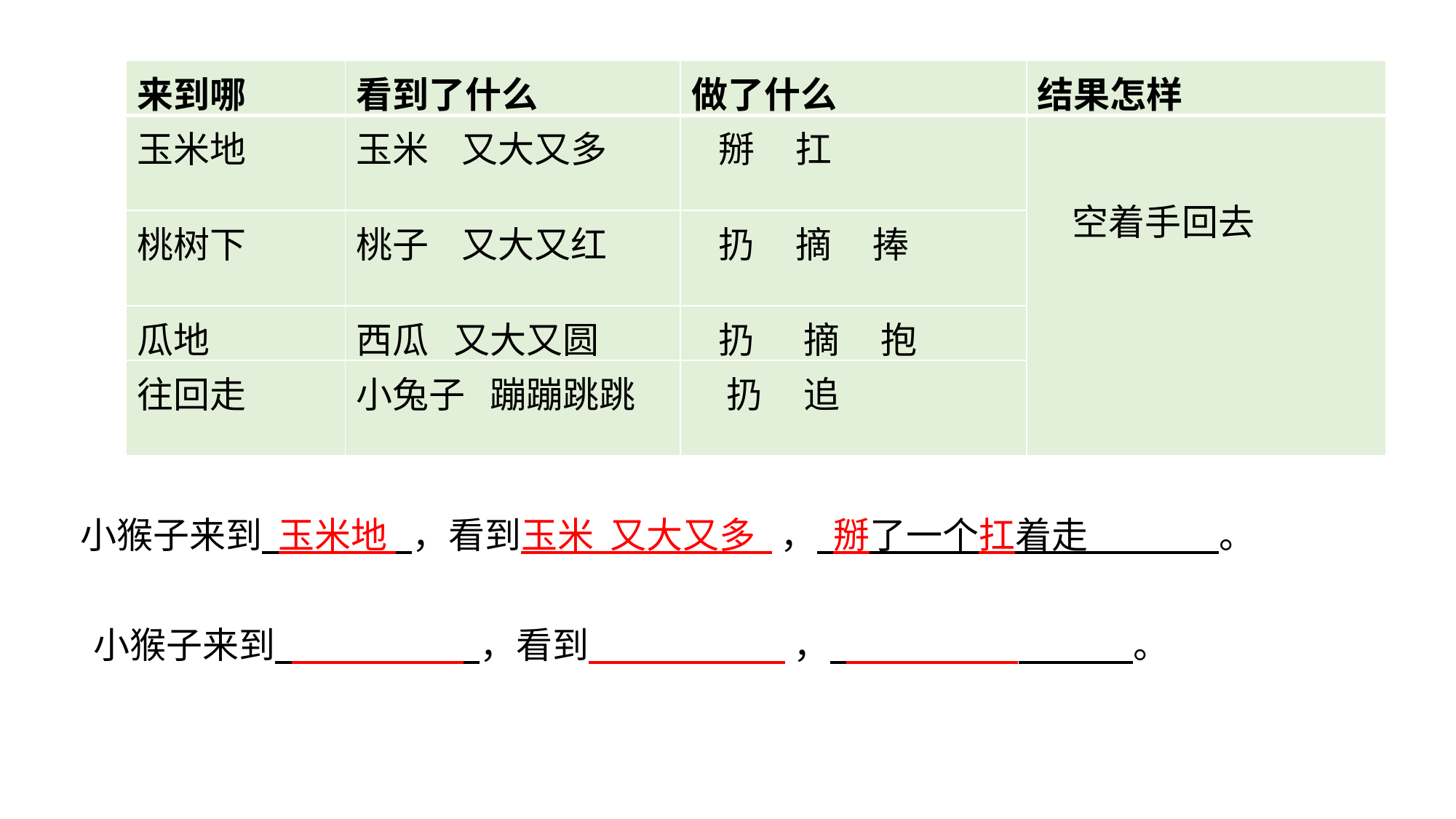

| 来到哪 | 看到了什么 | 做了什么 | 结果怎样 |
| --- | --- | --- | --- |
| 玉米地 | 玉米 又大又多 | 掰 扛 | 空着手回去 |
| 桃树下 | 桃子 又大又红 | 扔 摘 捧 |  |
| 瓜地 | 西瓜 又大又圆 | 扔 摘 抱 |  |
| 往回走 | 小兔子 蹦蹦跳跳 | 扔 追 |  |
|  |  |  |  |  |
| --- | --- | --- | --- | --- |
|  |  |  |  |  |
|  |  |  |  |  |
小猴子来到  玉米地   ，看到玉米  又大又多   ，  掰了一个扛着走                。
小猴子来到                         ，看到                         ，                                     。